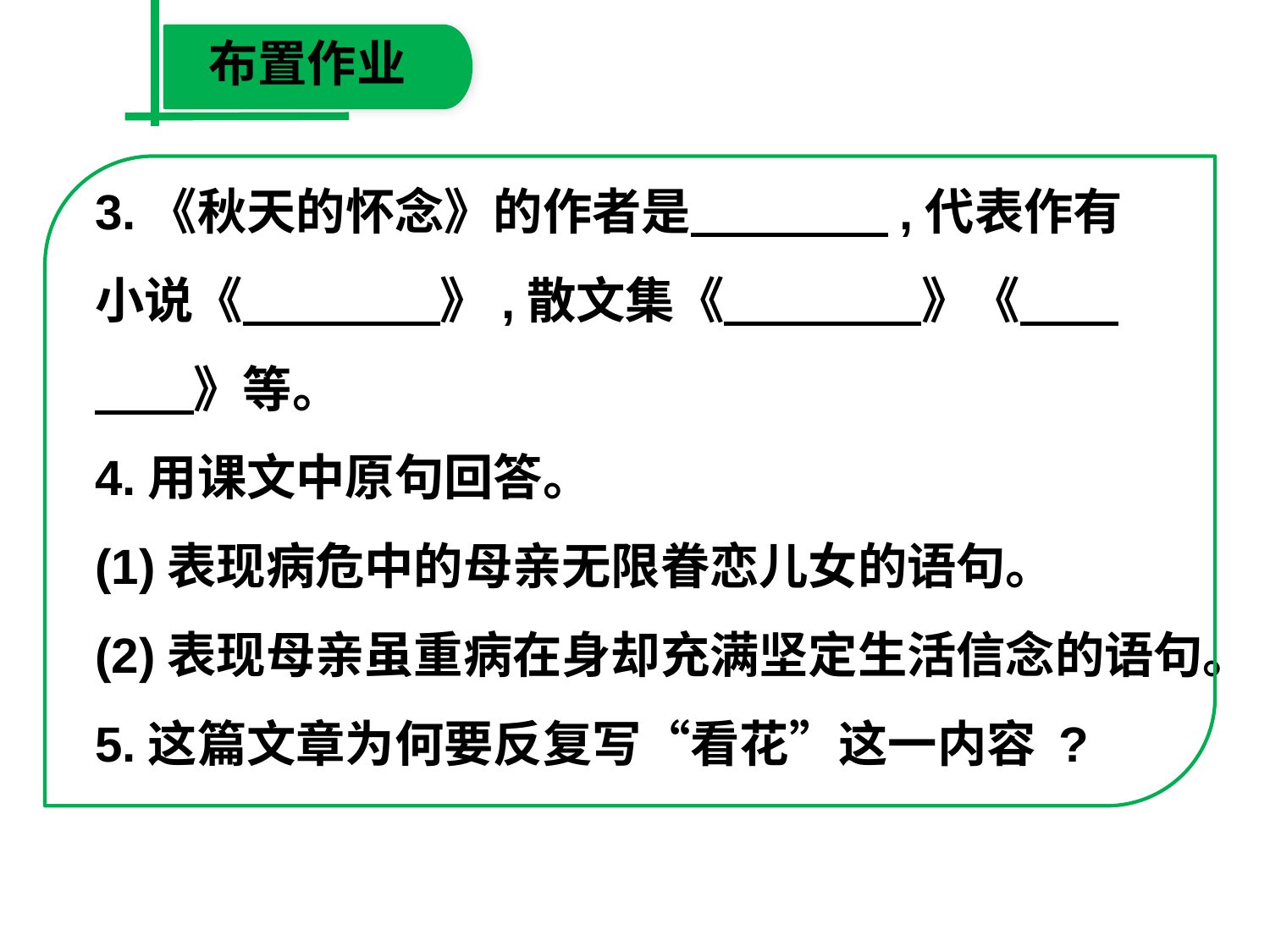

布置作业
3.《秋天的怀念》的作者是　　　　,代表作有
小说《　　　　》,散文集《　　　　》《
　　》等。
4.用课文中原句回答。
(1)表现病危中的母亲无限眷恋儿女的语句。
(2)表现母亲虽重病在身却充满坚定生活信念的语句。
5.这篇文章为何要反复写“看花”这一内容 ?